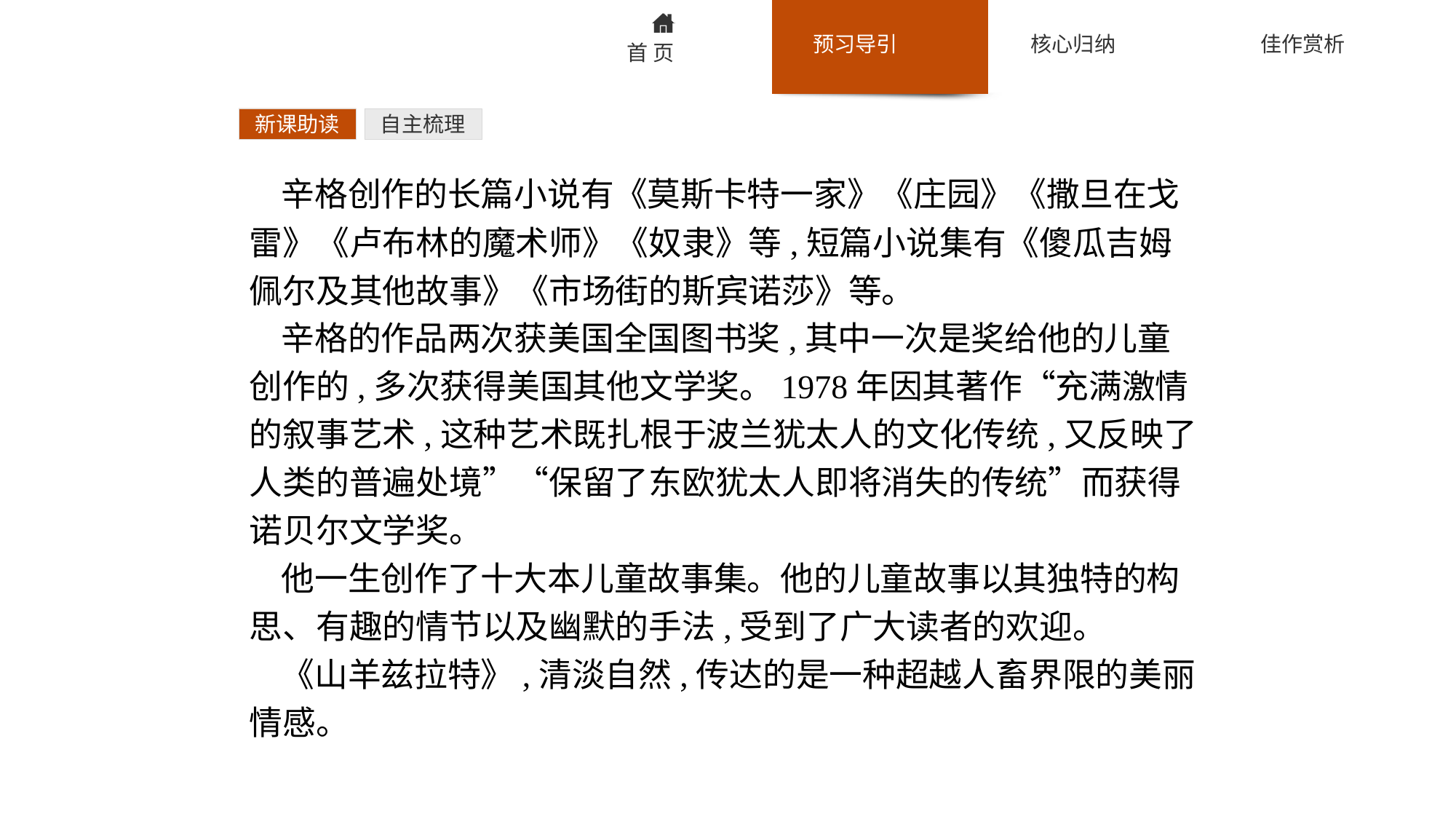

新课助读
自主梳理
辛格创作的长篇小说有《莫斯卡特一家》《庄园》《撒旦在戈雷》《卢布林的魔术师》《奴隶》等,短篇小说集有《傻瓜吉姆佩尔及其他故事》《市场街的斯宾诺莎》等。
辛格的作品两次获美国全国图书奖,其中一次是奖给他的儿童创作的,多次获得美国其他文学奖。1978年因其著作“充满激情的叙事艺术,这种艺术既扎根于波兰犹太人的文化传统,又反映了人类的普遍处境”“保留了东欧犹太人即将消失的传统”而获得诺贝尔文学奖。
他一生创作了十大本儿童故事集。他的儿童故事以其独特的构思、有趣的情节以及幽默的手法,受到了广大读者的欢迎。
《山羊兹拉特》,清淡自然,传达的是一种超越人畜界限的美丽情感。